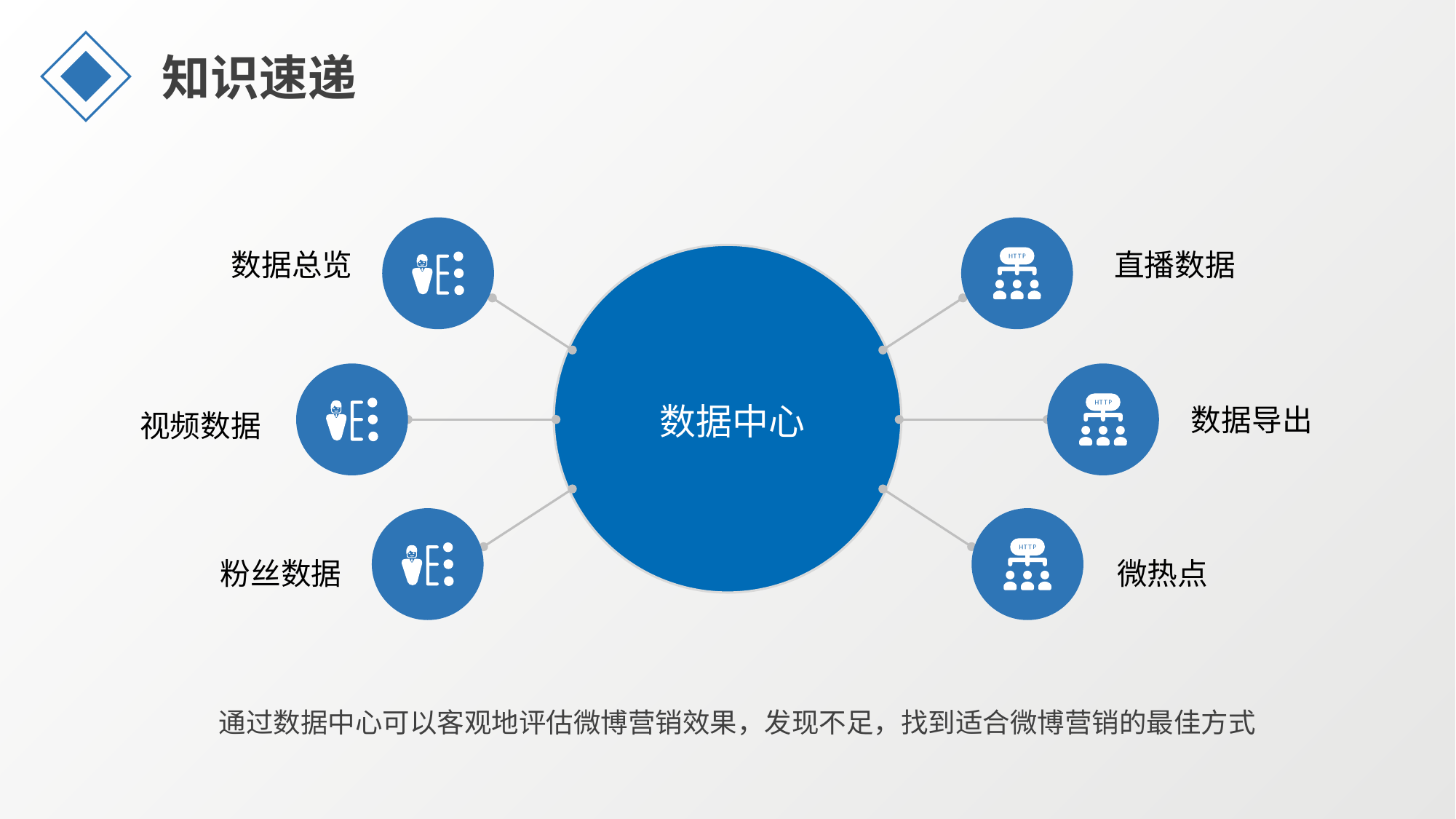

知识速递

直播数据
数据总览

数据导出

数据中心

视频数据

粉丝数据
微热点
通过数据中心可以客观地评估微博营销效果，发现不足，找到适合微博营销的最佳方式